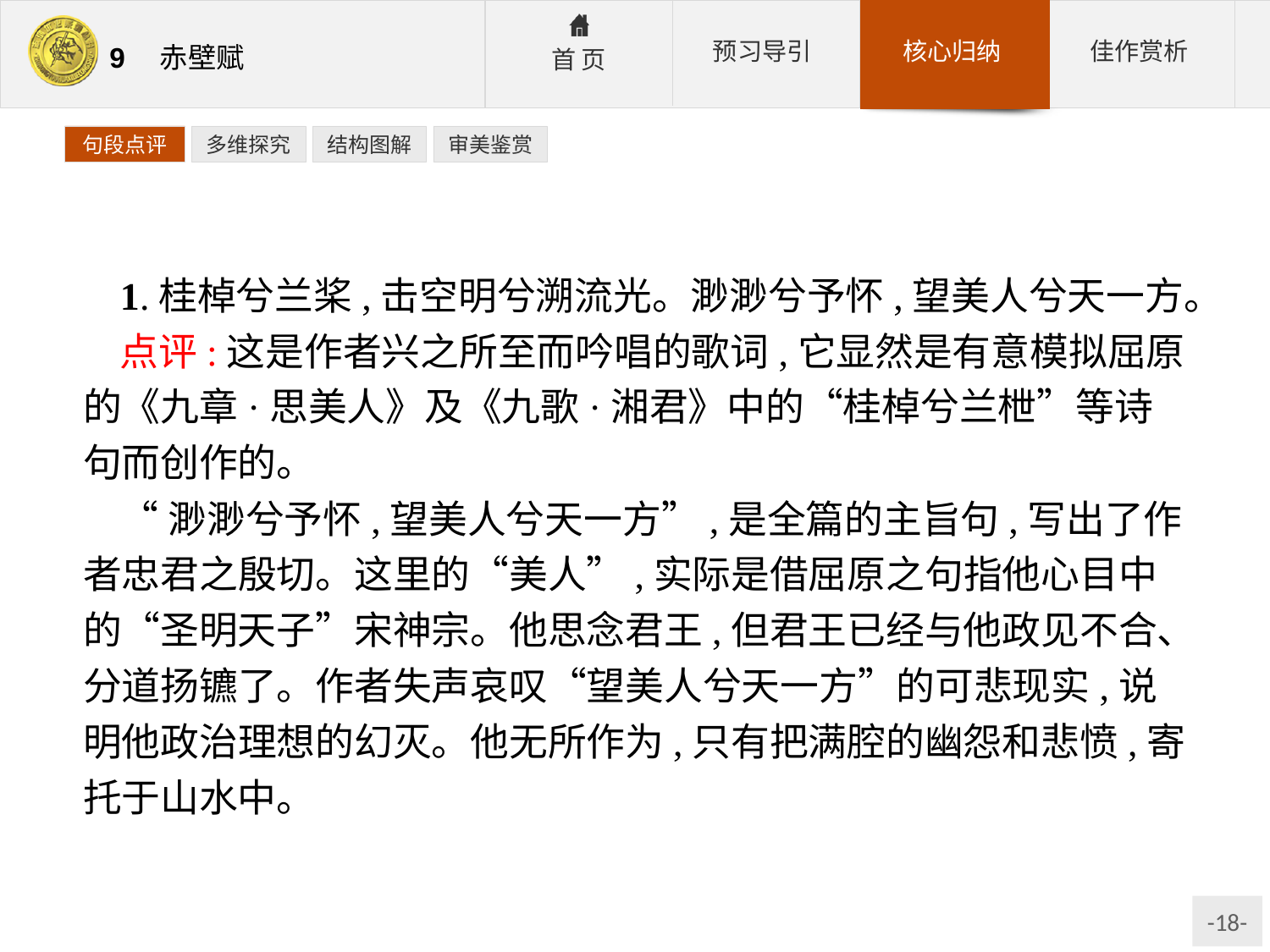

句段点评
多维探究
结构图解
审美鉴赏
1.桂棹兮兰桨,击空明兮溯流光。渺渺兮予怀,望美人兮天一方。
点评:这是作者兴之所至而吟唱的歌词,它显然是有意模拟屈原的《九章·思美人》及《九歌·湘君》中的“桂棹兮兰枻”等诗句而创作的。
“渺渺兮予怀,望美人兮天一方”,是全篇的主旨句,写出了作者忠君之殷切。这里的“美人”,实际是借屈原之句指他心目中的“圣明天子”宋神宗。他思念君王,但君王已经与他政见不合、分道扬镳了。作者失声哀叹“望美人兮天一方”的可悲现实,说明他政治理想的幻灭。他无所作为,只有把满腔的幽怨和悲愤,寄托于山水中。